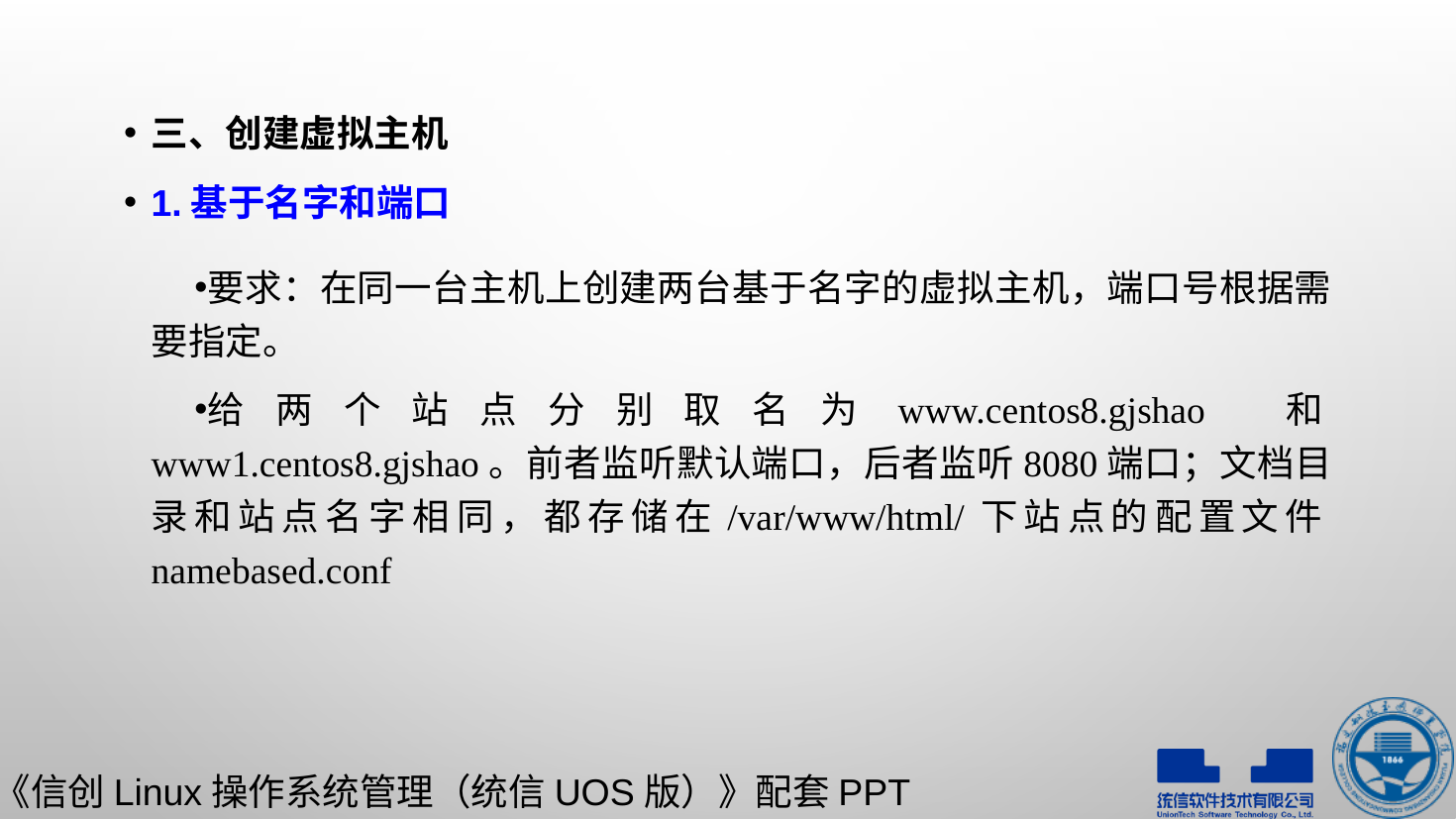

三、创建虚拟主机
1.基于名字和端口
要求：在同一台主机上创建两台基于名字的虚拟主机，端口号根据需要指定。
给两个站点分别取名为www.centos8.gjshao 和www1.centos8.gjshao。前者监听默认端口，后者监听8080端口；文档目录和站点名字相同，都存储在/var/www/html/下站点的配置文件namebased.conf